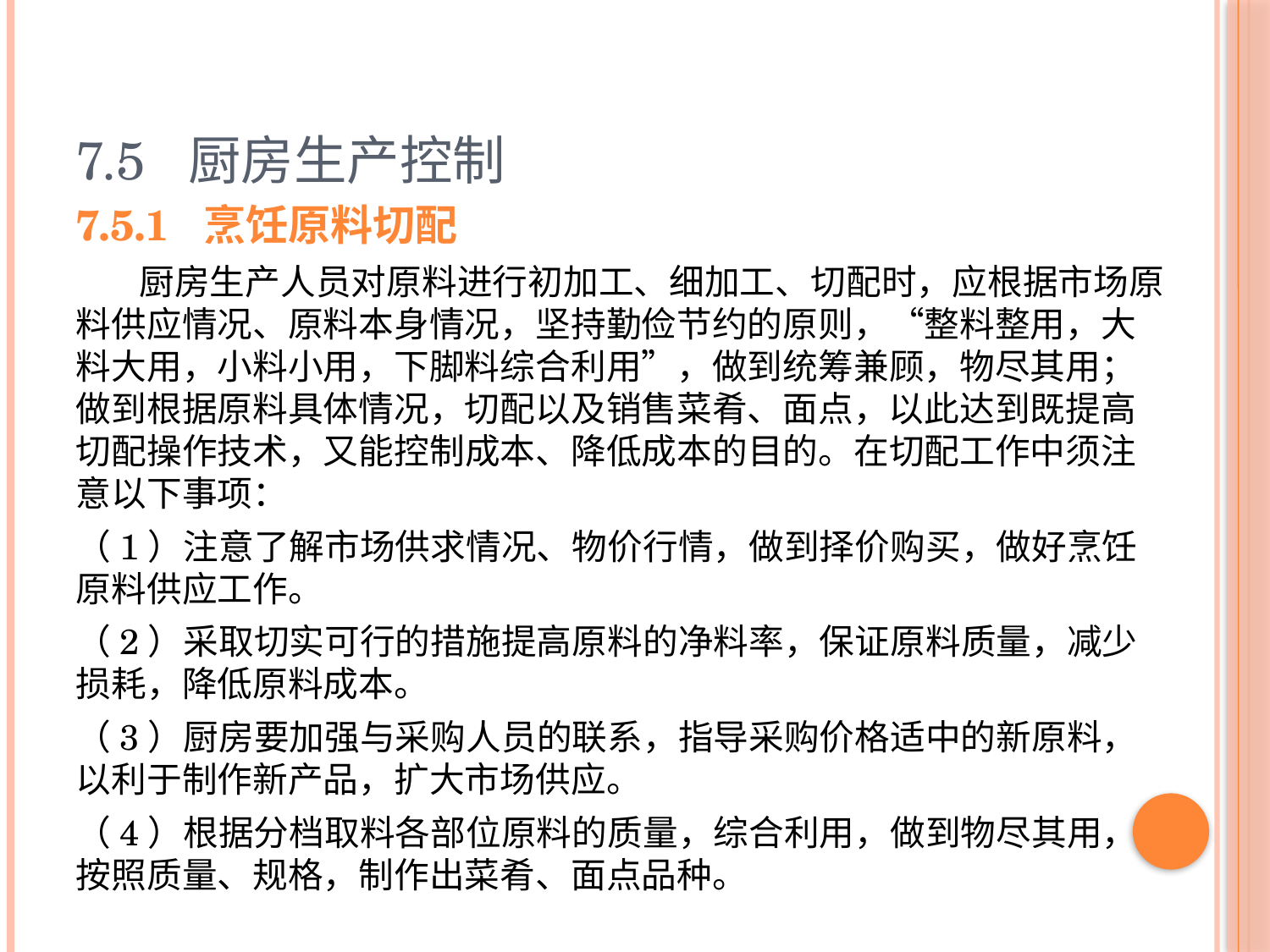

# 7.5  厨房生产控制
7.5.1  烹饪原料切配
       厨房生产人员对原料进行初加工、细加工、切配时，应根据市场原料供应情况、原料本身情况，坚持勤俭节约的原则，“整料整用，大料大用，小料小用，下脚料综合利用”，做到统筹兼顾，物尽其用；做到根据原料具体情况，切配以及销售菜肴、面点，以此达到既提高切配操作技术，又能控制成本、降低成本的目的。在切配工作中须注意以下事项：
（1）注意了解市场供求情况、物价行情，做到择价购买，做好烹饪原料供应工作。
（2）采取切实可行的措施提高原料的净料率，保证原料质量，减少损耗，降低原料成本。
（3）厨房要加强与采购人员的联系，指导采购价格适中的新原料，以利于制作新产品，扩大市场供应。
（4）根据分档取料各部位原料的质量，综合利用，做到物尽其用，按照质量、规格，制作出菜肴、面点品种。